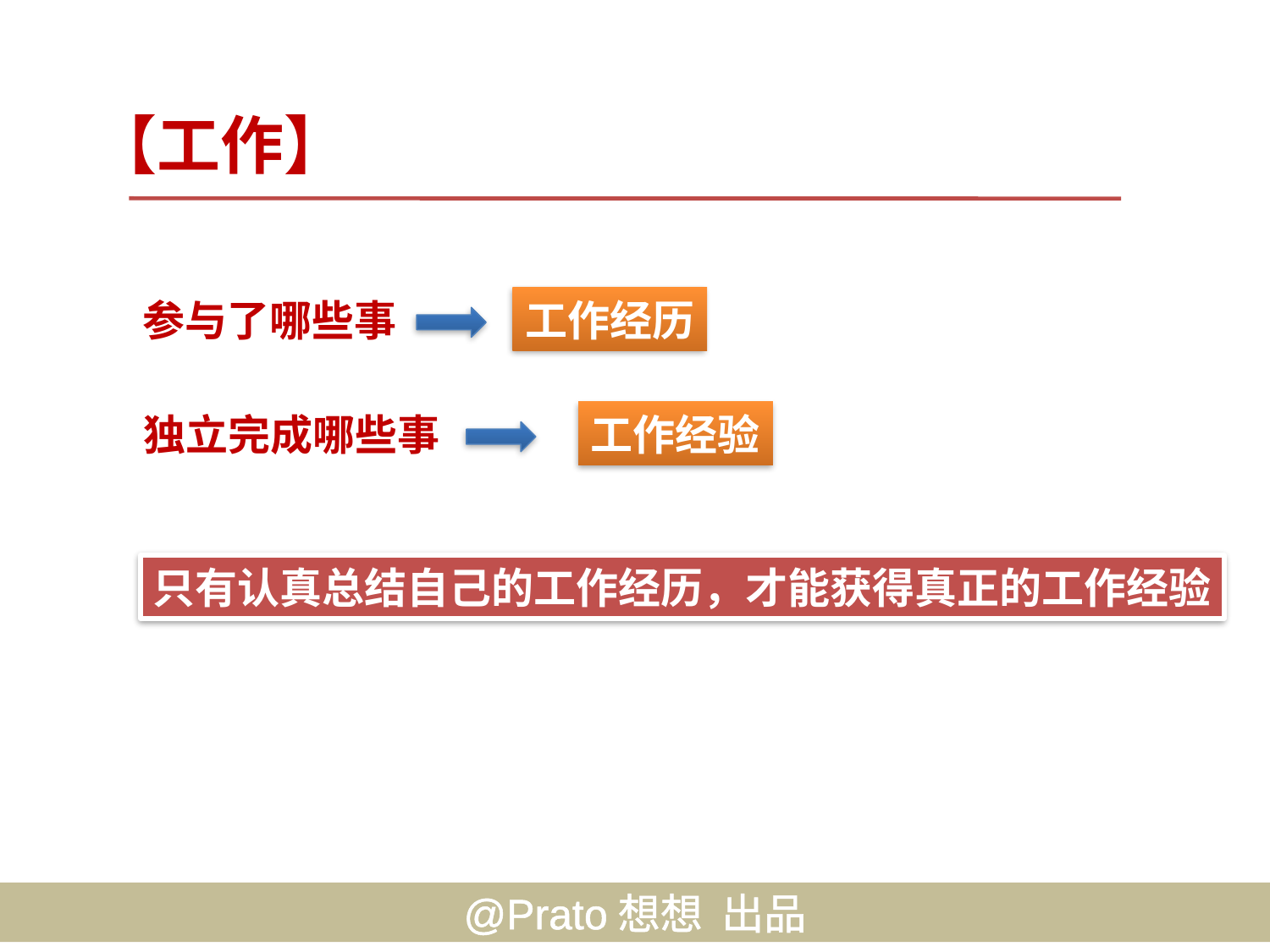

【工作】
参与了哪些事
工作经历

独立完成哪些事
工作经验

只有认真总结自己的工作经历，才能获得真正的工作经验
@Prato想想  出品